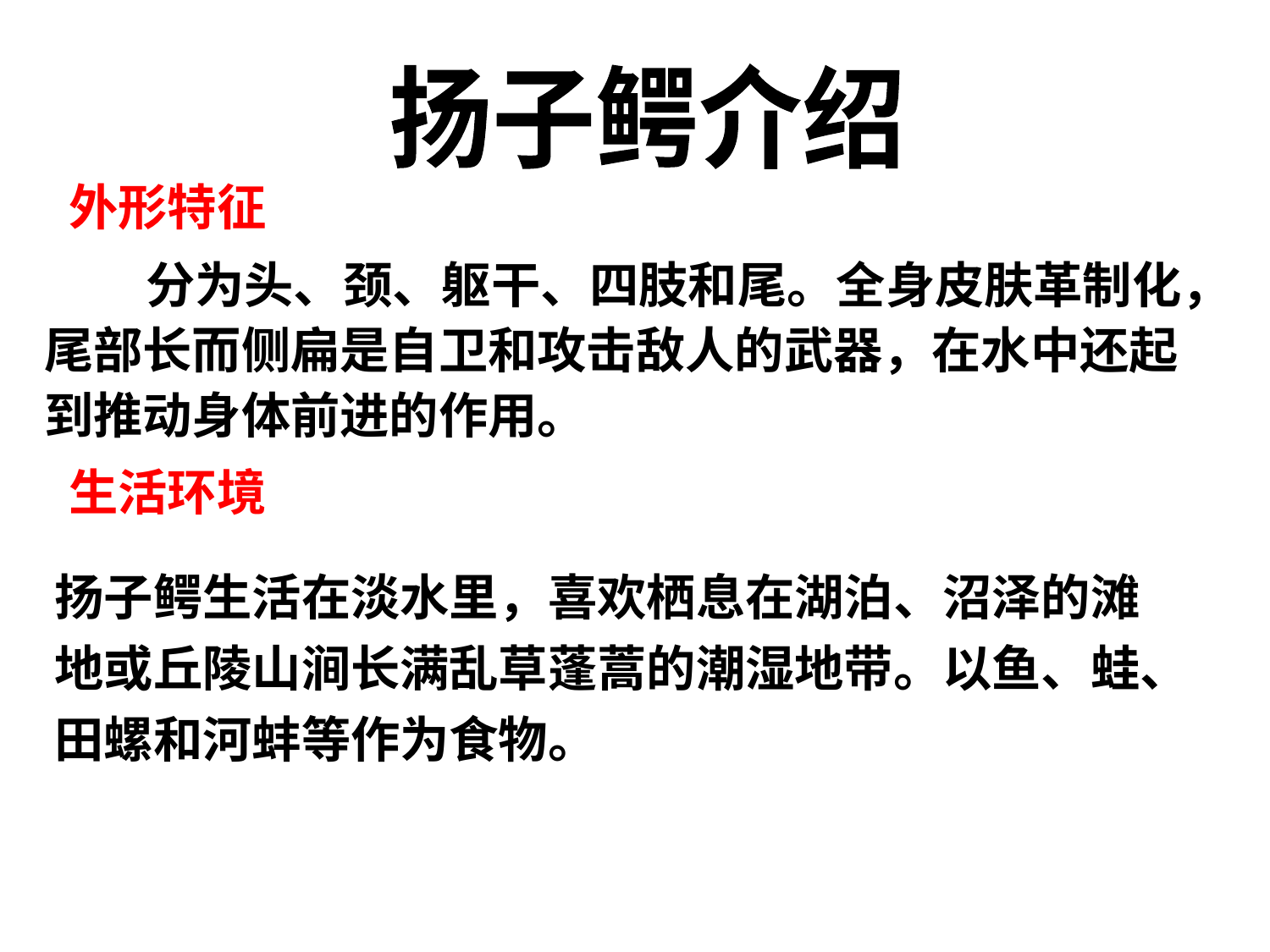

扬子鳄介绍
外形特征
        分为头、颈、躯干、四肢和尾。全身皮肤革制化，尾部长而侧扁是自卫和攻击敌人的武器，在水中还起到推动身体前进的作用。
生活环境
扬子鳄生活在淡水里，喜欢栖息在湖泊、沼泽的滩地或丘陵山涧长满乱草蓬蒿的潮湿地带。以鱼、蛙、田螺和河蚌等作为食物。